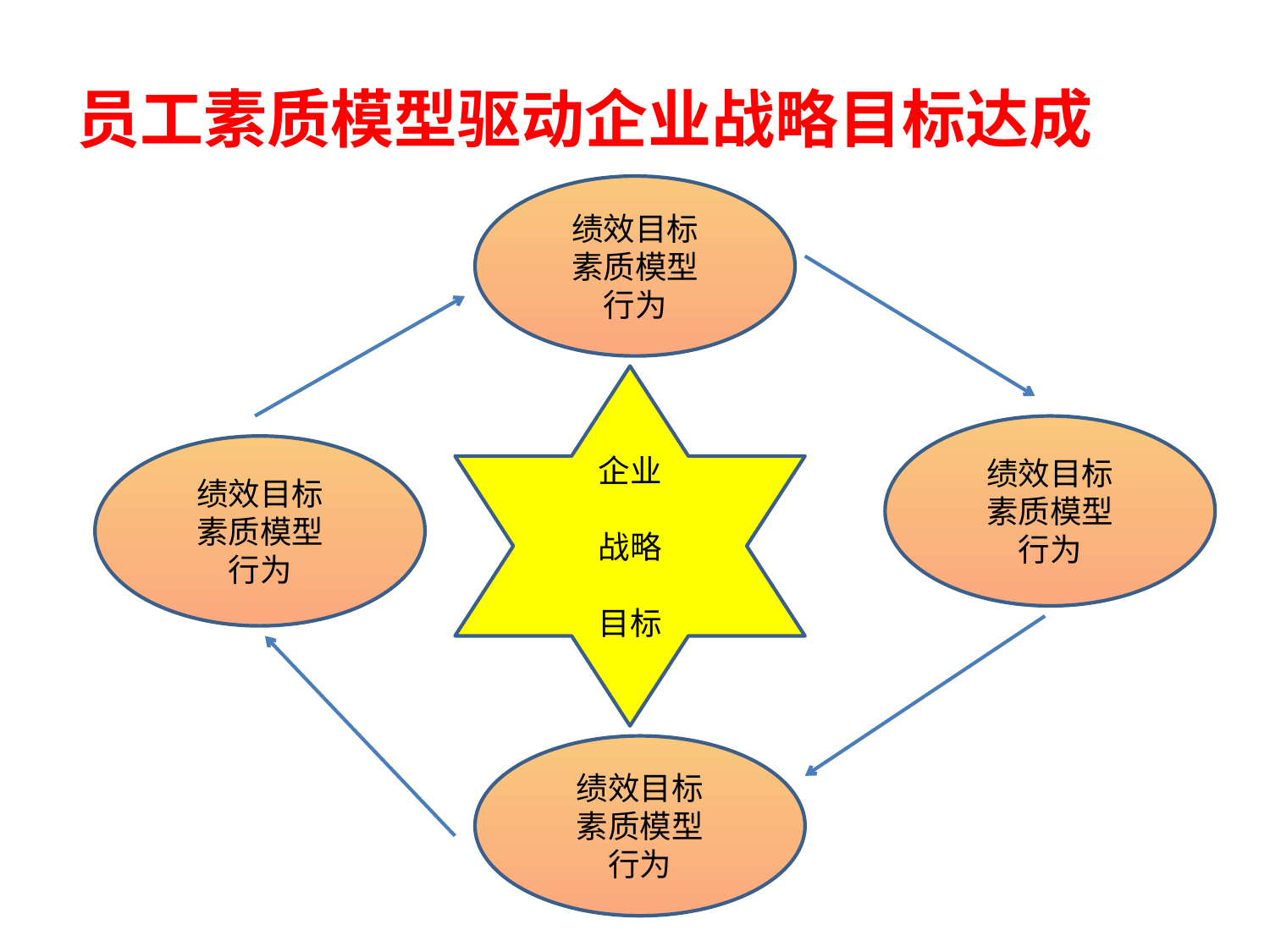

# 员工素质模型驱动企业战略目标达成
绩效目标
素质模型
行为

企业

战略

目标
绩效目标
素质模型
行为
绩效目标
素质模型
行为
绩效目标
素质模型
行为